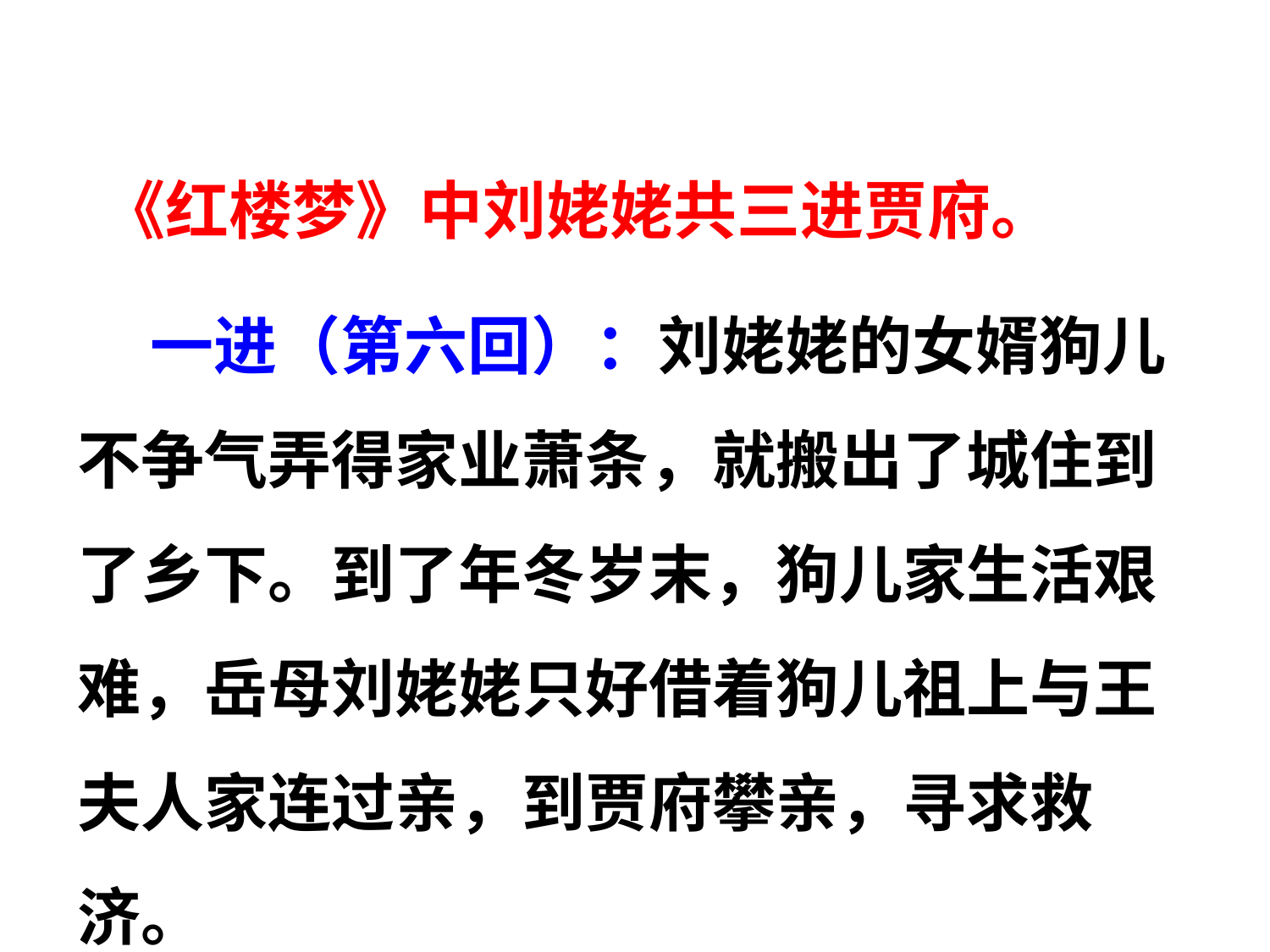

《红楼梦》中刘姥姥共三进贾府。
    一进（第六回）：刘姥姥的女婿狗儿不争气弄得家业萧条，就搬出了城住到了乡下。到了年冬岁末，狗儿家生活艰难，岳母刘姥姥只好借着狗儿祖上与王夫人家连过亲，到贾府攀亲，寻求救济。